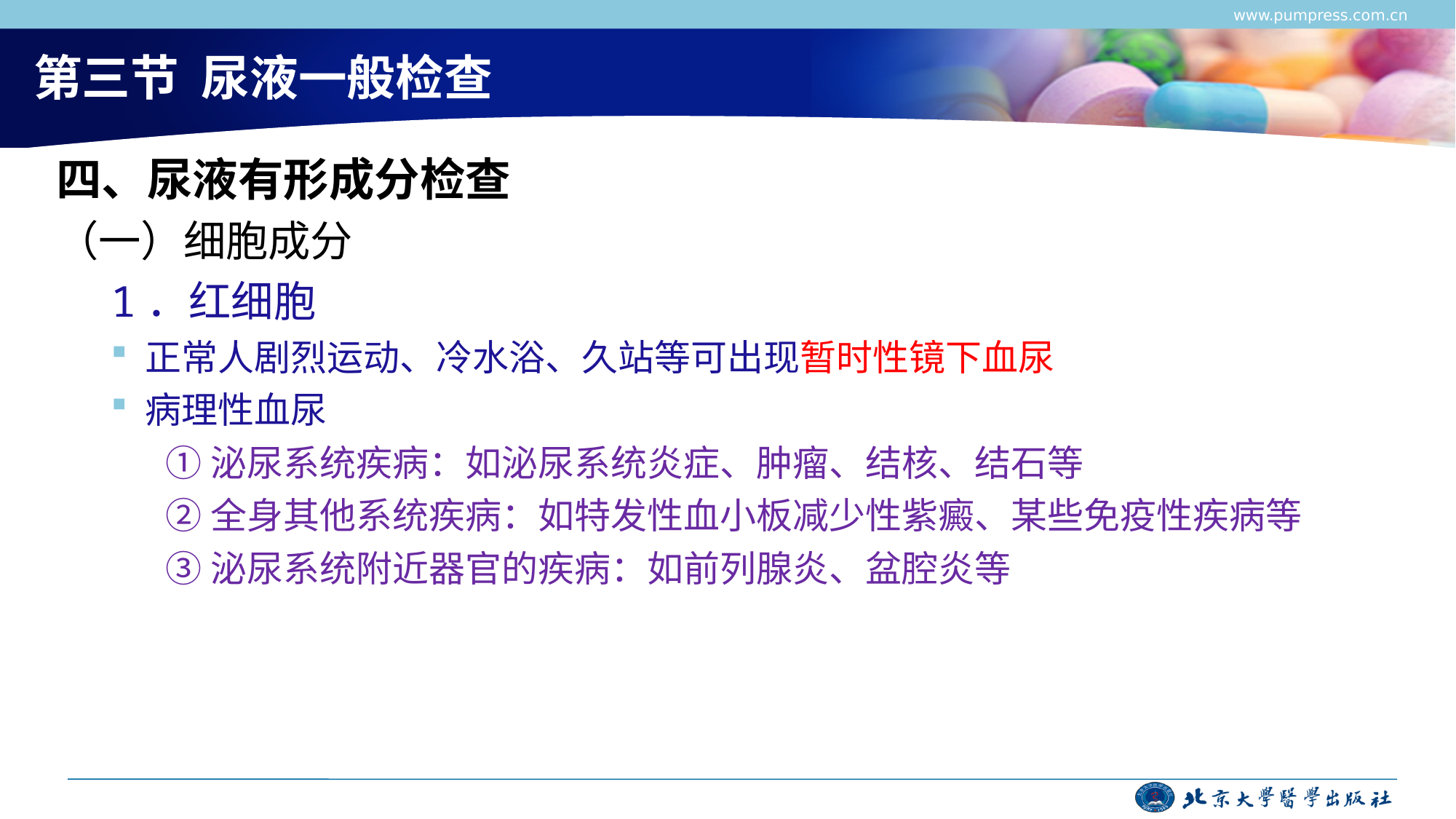

www.pumpress.com.cn
# 第三节  尿液一般检查
四、尿液有形成分检查
（一）细胞成分
1．红细胞
正常人剧烈运动、冷水浴、久站等可出现暂时性镜下血尿
病理性血尿
①泌尿系统疾病：如泌尿系统炎症、肿瘤、结核、结石等
②全身其他系统疾病：如特发性血小板减少性紫癜、某些免疫性疾病等
③泌尿系统附近器官的疾病：如前列腺炎、盆腔炎等